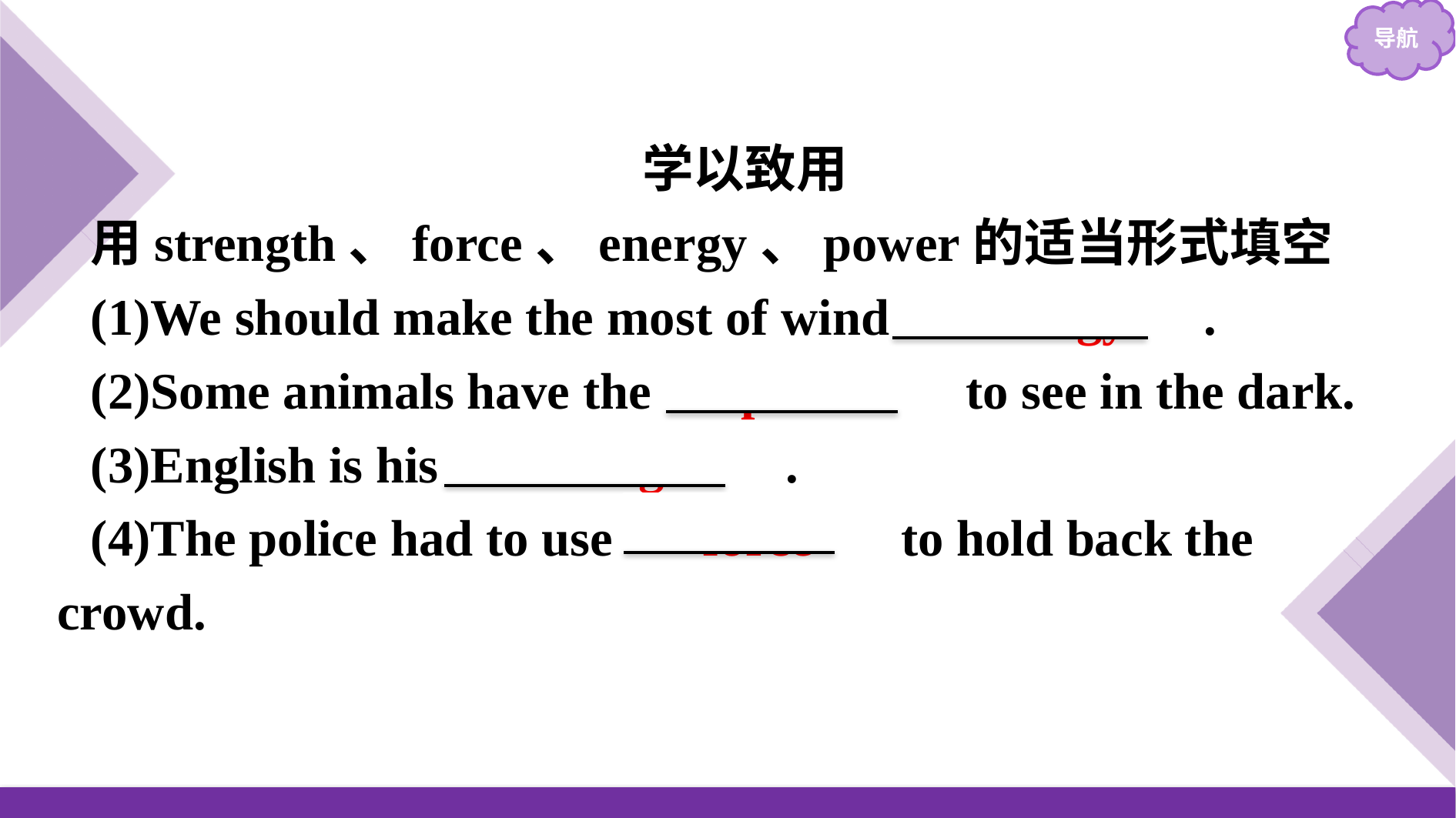

学以致用
用strength、force、energy、power的适当形式填空
(1)We should make the most of wind 　energy　.
(2)Some animals have the 　power　 to see in the dark.
(3)English is his 　strength　.
(4)The police had to use 　force　 to hold back the crowd.